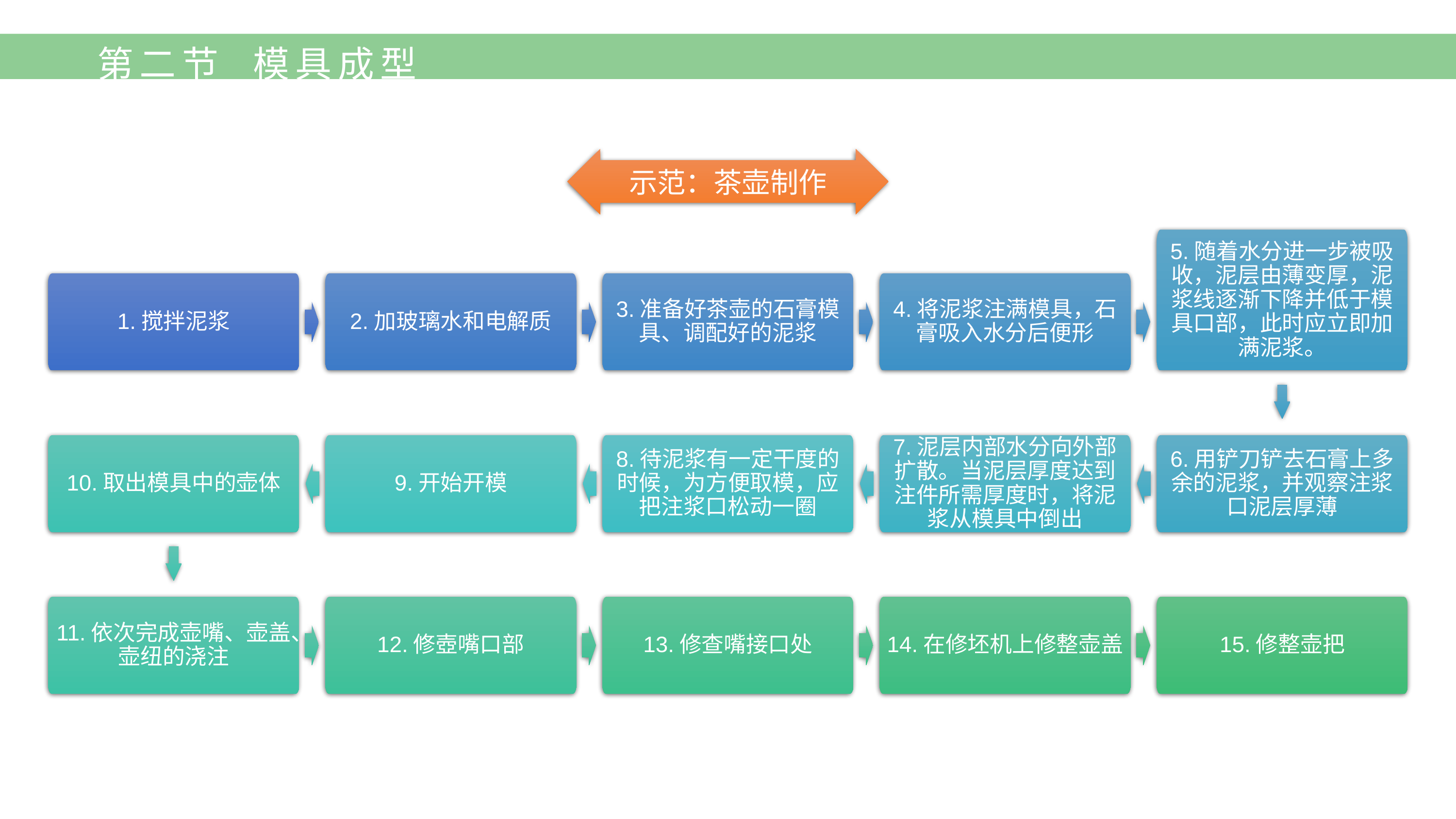

第二节  模具成型

示范：茶壶制作
5.随着水分进一步被吸收，泥层由薄变厚，泥浆线逐渐下降并低于模具口部，此时应立即加满泥浆。

1.搅拌泥浆
2.加玻璃水和电解质

3.准备好茶壶的石膏模具、调配好的泥浆

4.将泥浆注满模具，石膏吸入水分后便形

6.用铲刀铲去石膏上多余的泥浆，并观察注浆口泥层厚薄
10.取出模具中的壶体

9.开始开模

8.待泥浆有一定干度的时候，为方便取模，应把注浆口松动一圈

7.泥层内部水分向外部扩散。当泥层厚度达到注件所需厚度时，将泥浆从模具中倒出

11.依次完成壶嘴、壶盖、壶纽的浇注
12.修壺嘴口部

13.修查嘴接口处

14.在修坯机上修整壶盖

15.修整壶把